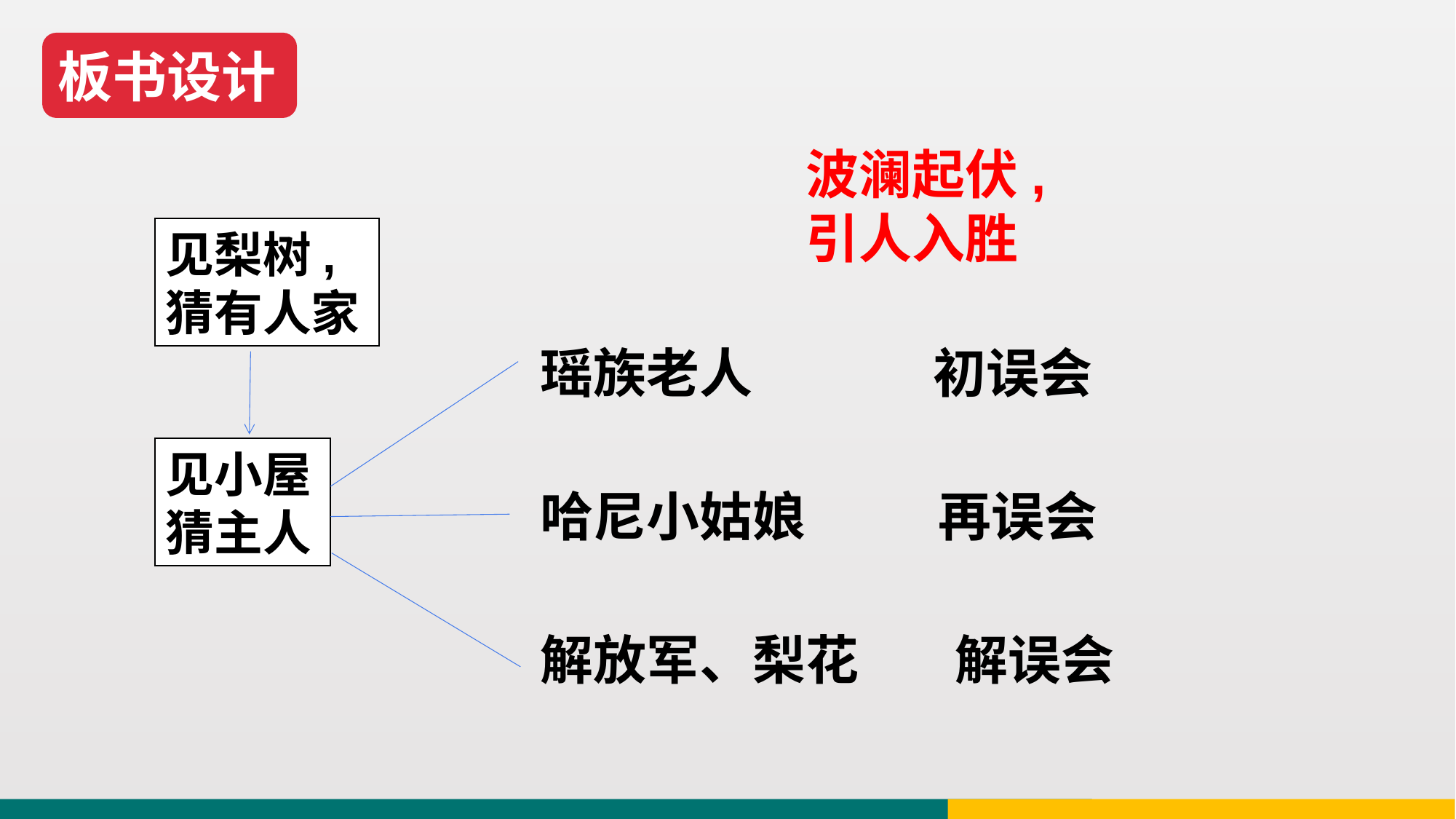

板书设计
波澜起伏,引人入胜
见梨树,
猜有人家
瑶族老人               初误会
见小屋猜主人
哈尼小姑娘           再误会
解放军、梨花        解误会